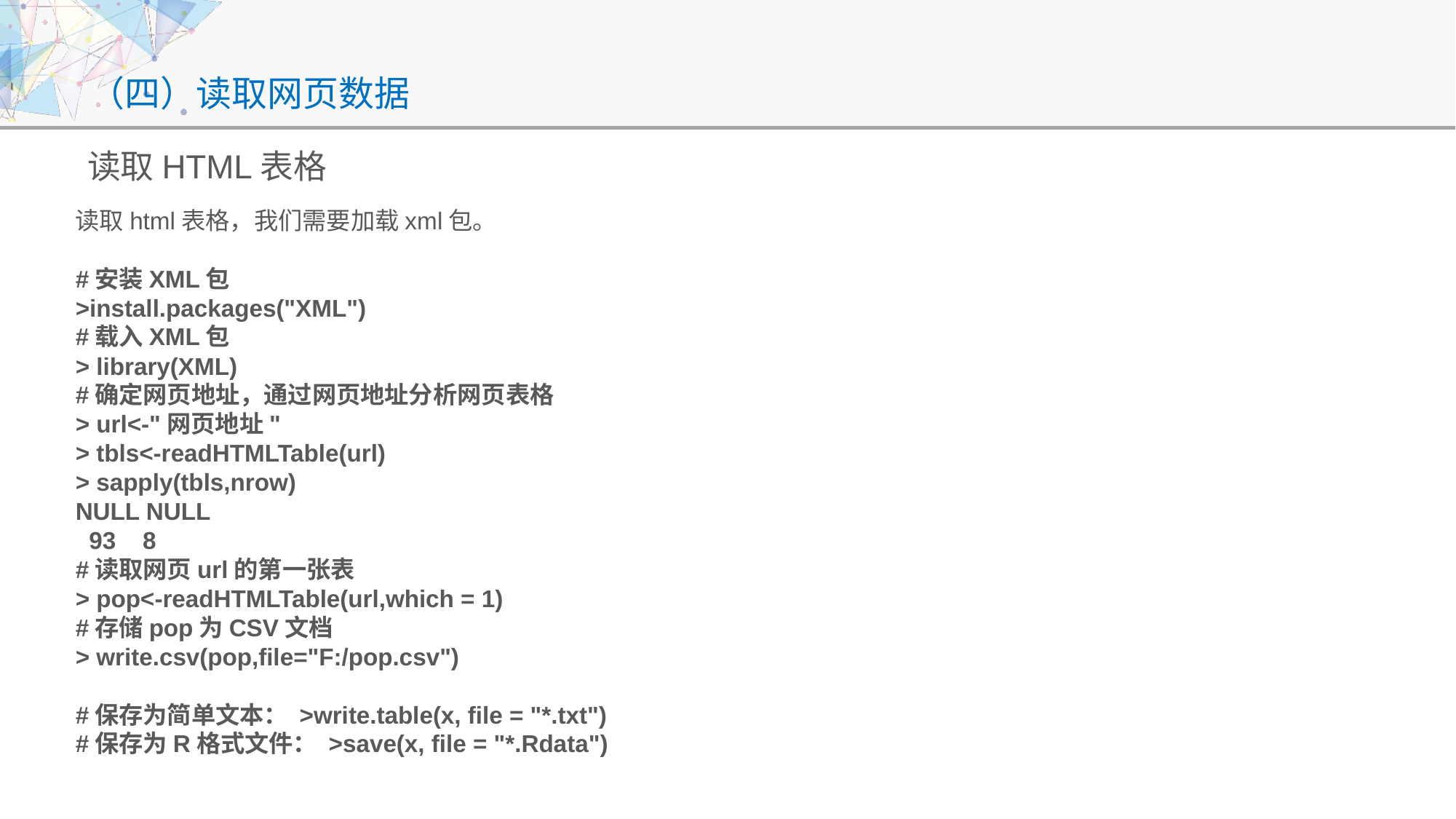

# （四）读取网页数据
读取HTML表格
读取html表格，我们需要加载xml包。

#安装XML包
>install.packages("XML")
#载入XML包
> library(XML)
#确定网页地址，通过网页地址分析网页表格
> url<-"网页地址"
> tbls<-readHTMLTable(url)
> sapply(tbls,nrow)
NULL NULL
  93    8
#读取网页url的第一张表
> pop<-readHTMLTable(url,which = 1)
#存储pop为CSV文档
> write.csv(pop,file="F:/pop.csv")

#保存为简单文本： >write.table(x, file = "*.txt")
#保存为R格式文件： >save(x, file = "*.Rdata")